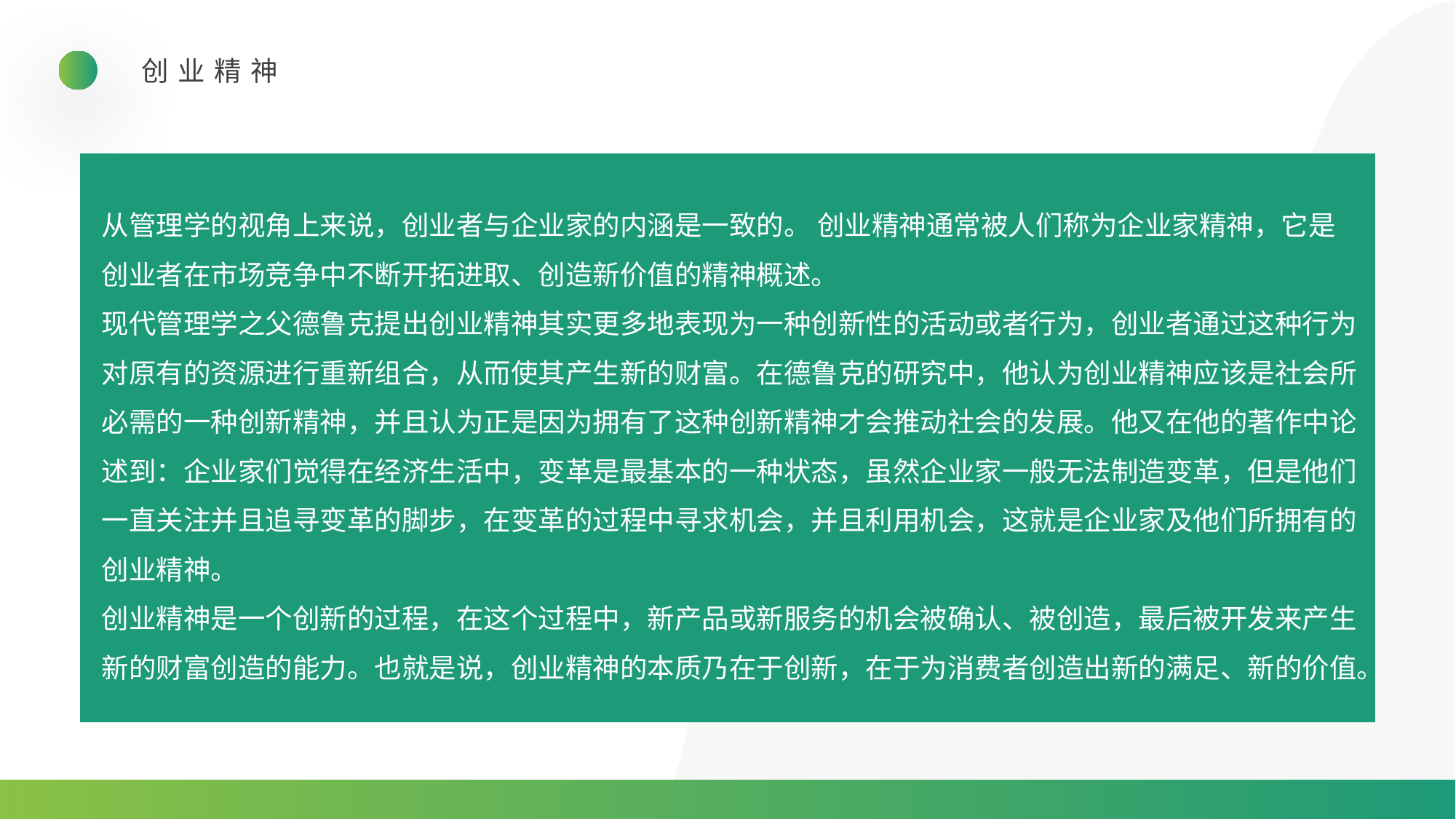

创业精神
从管理学的视角上来说，创业者与企业家的内涵是一致的。 创业精神通常被人们称为企业家精神，它是创业者在市场竞争中不断开拓进取、创造新价值的精神概述。
现代管理学之父德鲁克提出创业精神其实更多地表现为一种创新性的活动或者行为，创业者通过这种行为对原有的资源进行重新组合，从而使其产生新的财富。在德鲁克的研究中，他认为创业精神应该是社会所必需的一种创新精神，并且认为正是因为拥有了这种创新精神才会推动社会的发展。他又在他的著作中论述到：企业家们觉得在经济生活中，变革是最基本的一种状态，虽然企业家一般无法制造变革，但是他们一直关注并且追寻变革的脚步，在变革的过程中寻求机会，并且利用机会，这就是企业家及他们所拥有的创业精神。
创业精神是一个创新的过程，在这个过程中，新产品或新服务的机会被确认、被创造，最后被开发来产生新的财富创造的能力。也就是说，创业精神的本质乃在于创新，在于为消费者创造出新的满足、新的价值。